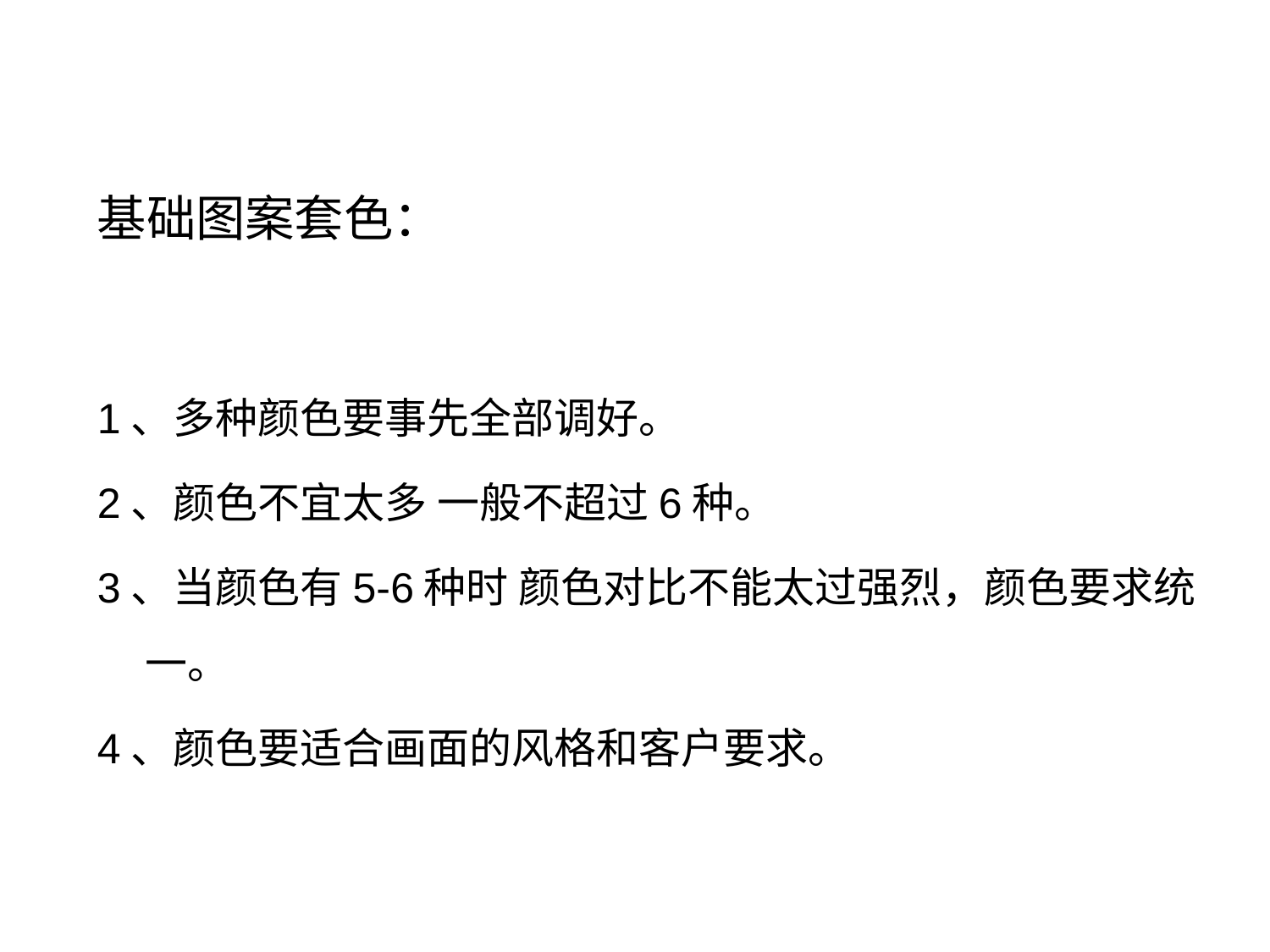

# 基础图案套色：
1、多种颜色要事先全部调好。
2、颜色不宜太多 一般不超过6种。
3、当颜色有5-6种时 颜色对比不能太过强烈，颜色要求统一。
4、颜色要适合画面的风格和客户要求。